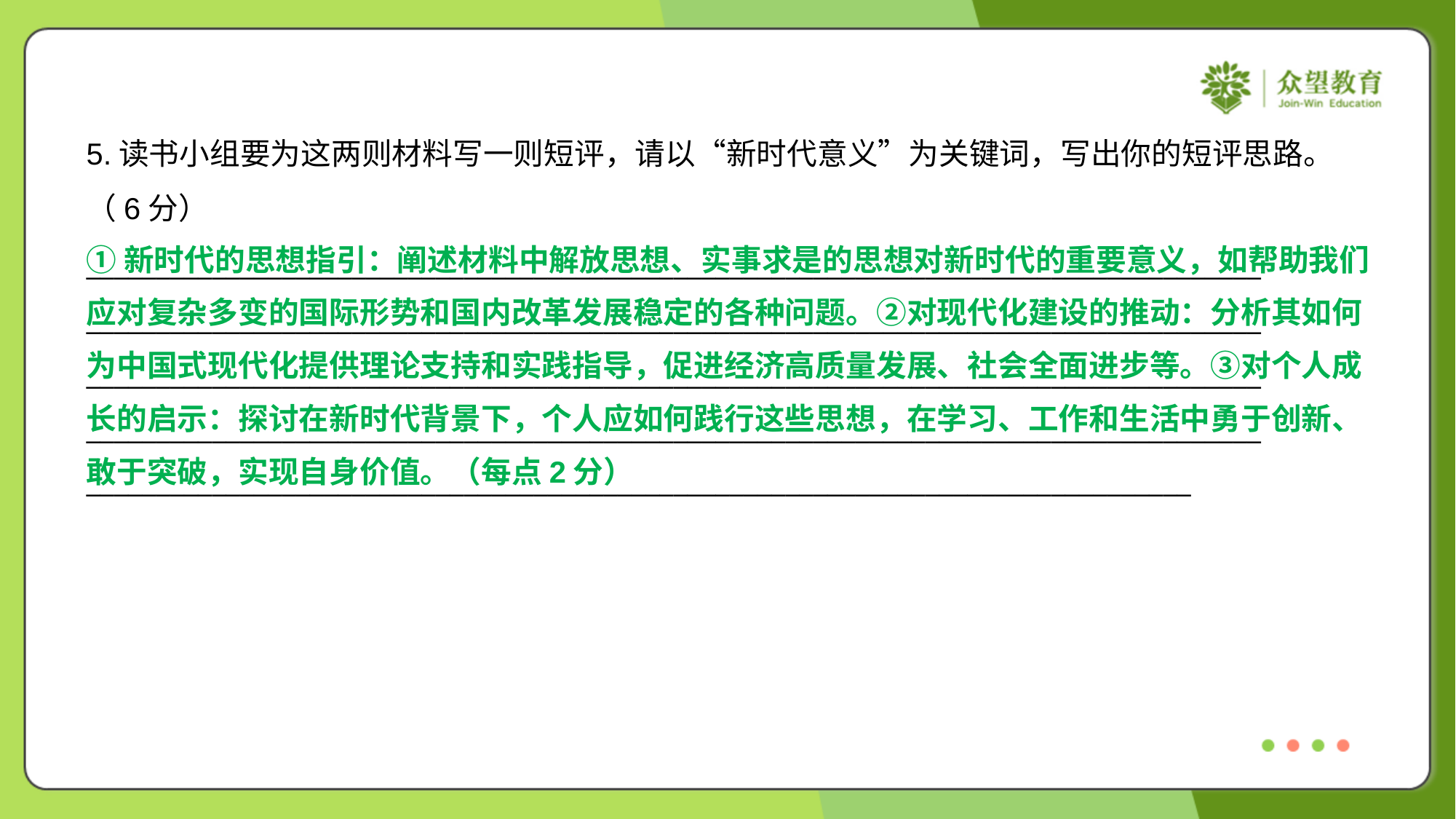

5.读书小组要为这两则材料写一则短评，请以“新时代意义”为关键词，写出你的短评思路。
（6分）
____________________________________________________________________________________
____________________________________________________________________________________
____________________________________________________________________________________
____________________________________________________________________________________
_______________________________________________________________________________
①新时代的思想指引：阐述材料中解放思想、实事求是的思想对新时代的重要意义，如帮助我们
应对复杂多变的国际形势和国内改革发展稳定的各种问题。②对现代化建设的推动：分析其如何
为中国式现代化提供理论支持和实践指导，促进经济高质量发展、社会全面进步等。③对个人成
长的启示：探讨在新时代背景下，个人应如何践行这些思想，在学习、工作和生活中勇于创新、
敢于突破，实现自身价值。（每点2分）